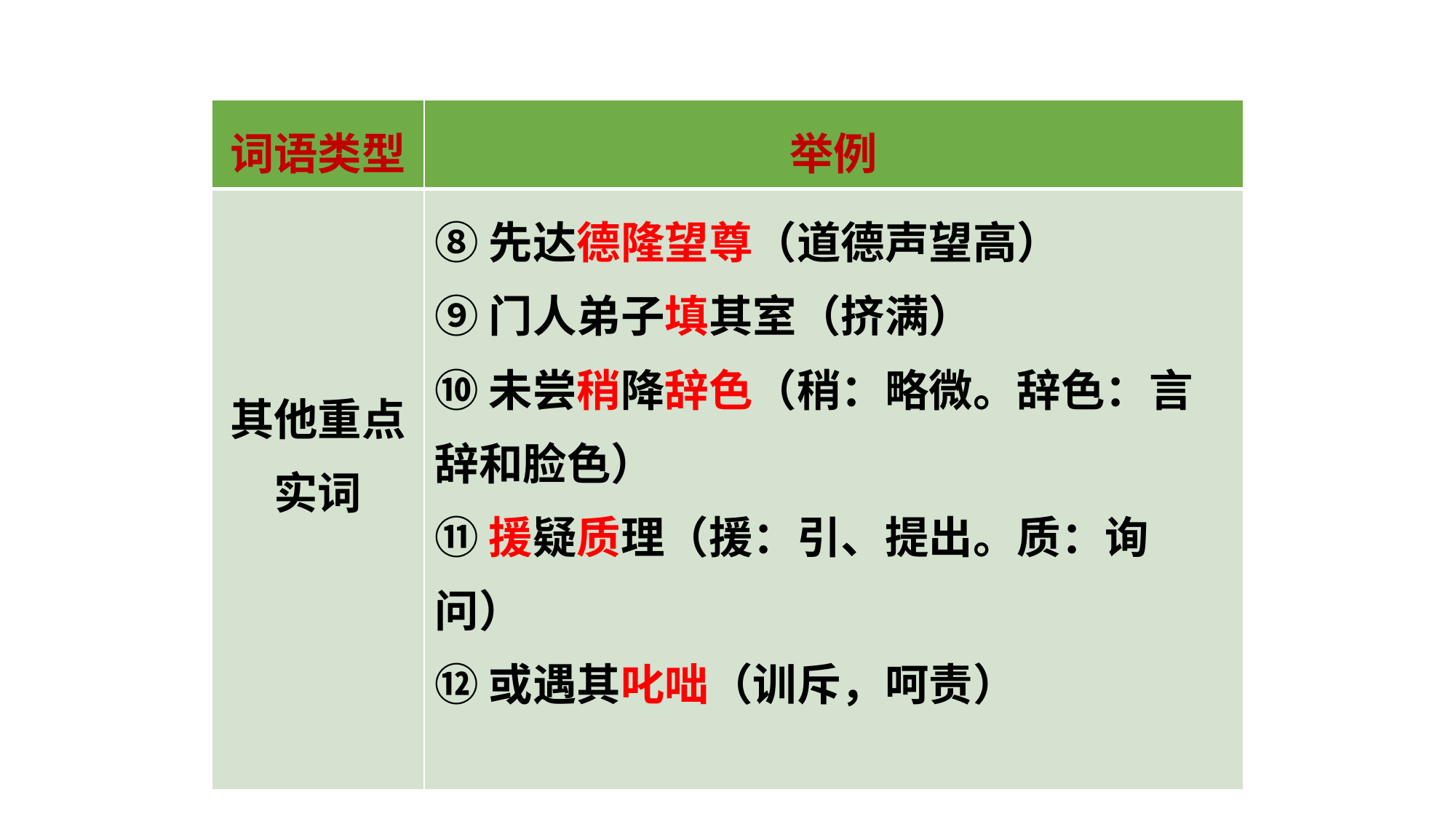

| 词语类型 | 举例 |
| --- | --- |
| 其他重点实词 | ⑧先达德隆望尊（道德声望高） ⑨门人弟子填其室（挤满） ⑩未尝稍降辞色（稍：略微。辞色：言辞和脸色） ⑪援疑质理（援：引、提出。质：询问） ⑫或遇其叱咄（训斥，呵责） |